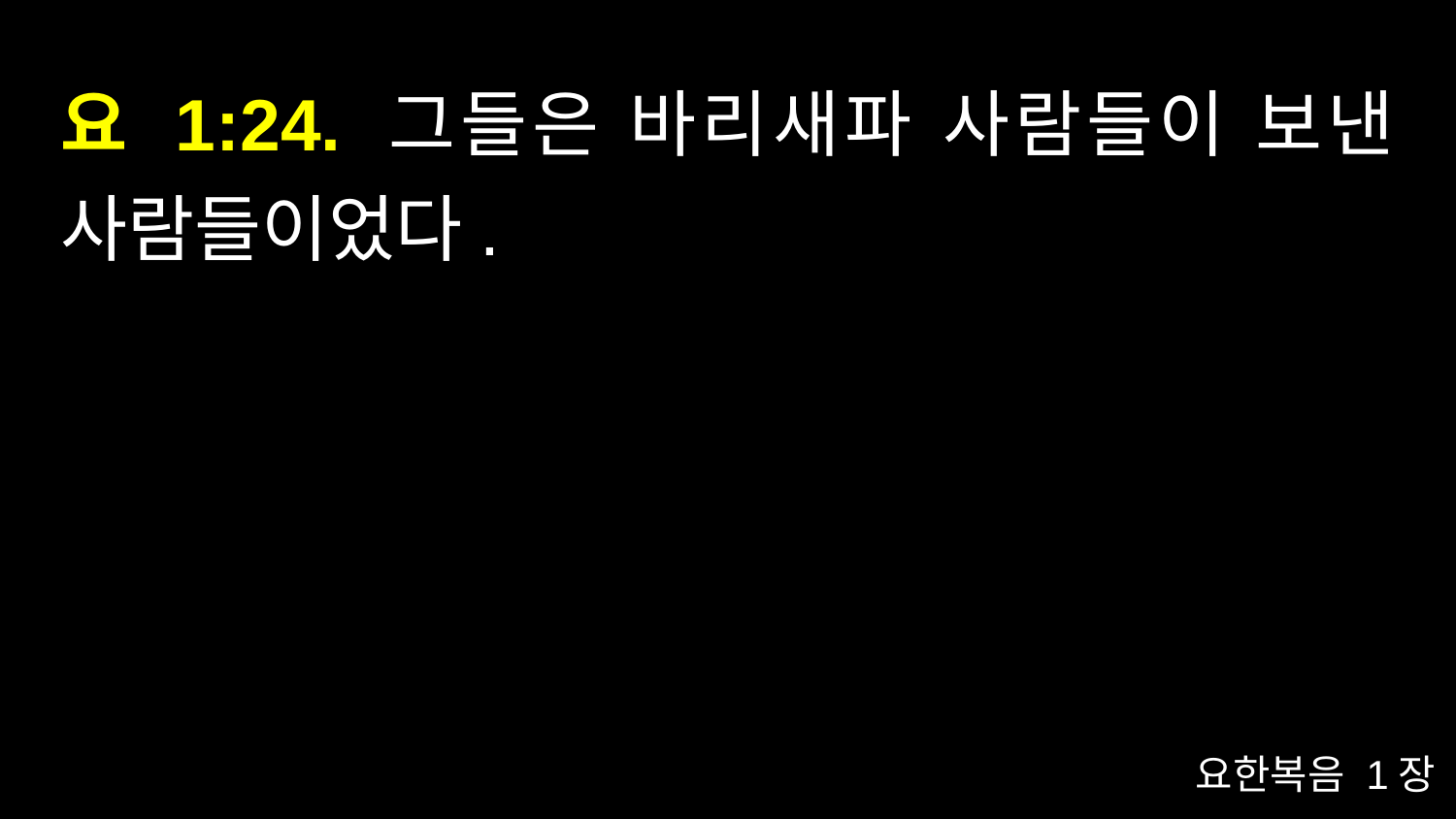

# 요 1:24. 그들은 바리새파 사람들이 보낸 사람들이었다.
요한복음 1장